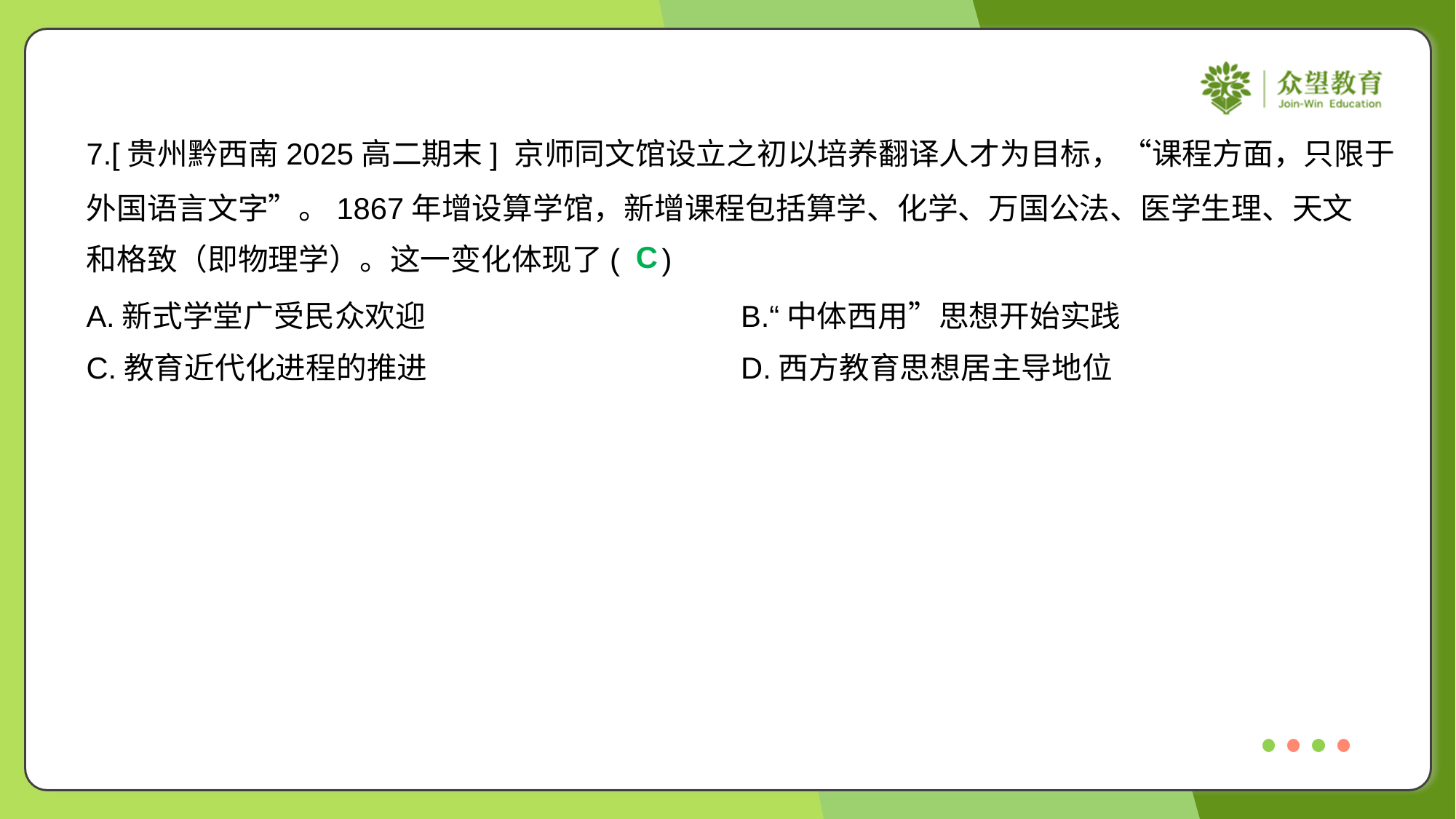

7.[贵州黔西南2025高二期末] 京师同文馆设立之初以培养翻译人才为目标，“课程方面，只限于
外国语言文字”。1867年增设算学馆，新增课程包括算学、化学、万国公法、医学生理、天文
和格致（即物理学）。这一变化体现了(     )
C
A.新式学堂广受民众欢迎	B.“中体西用”思想开始实践
C.教育近代化进程的推进	D.西方教育思想居主导地位